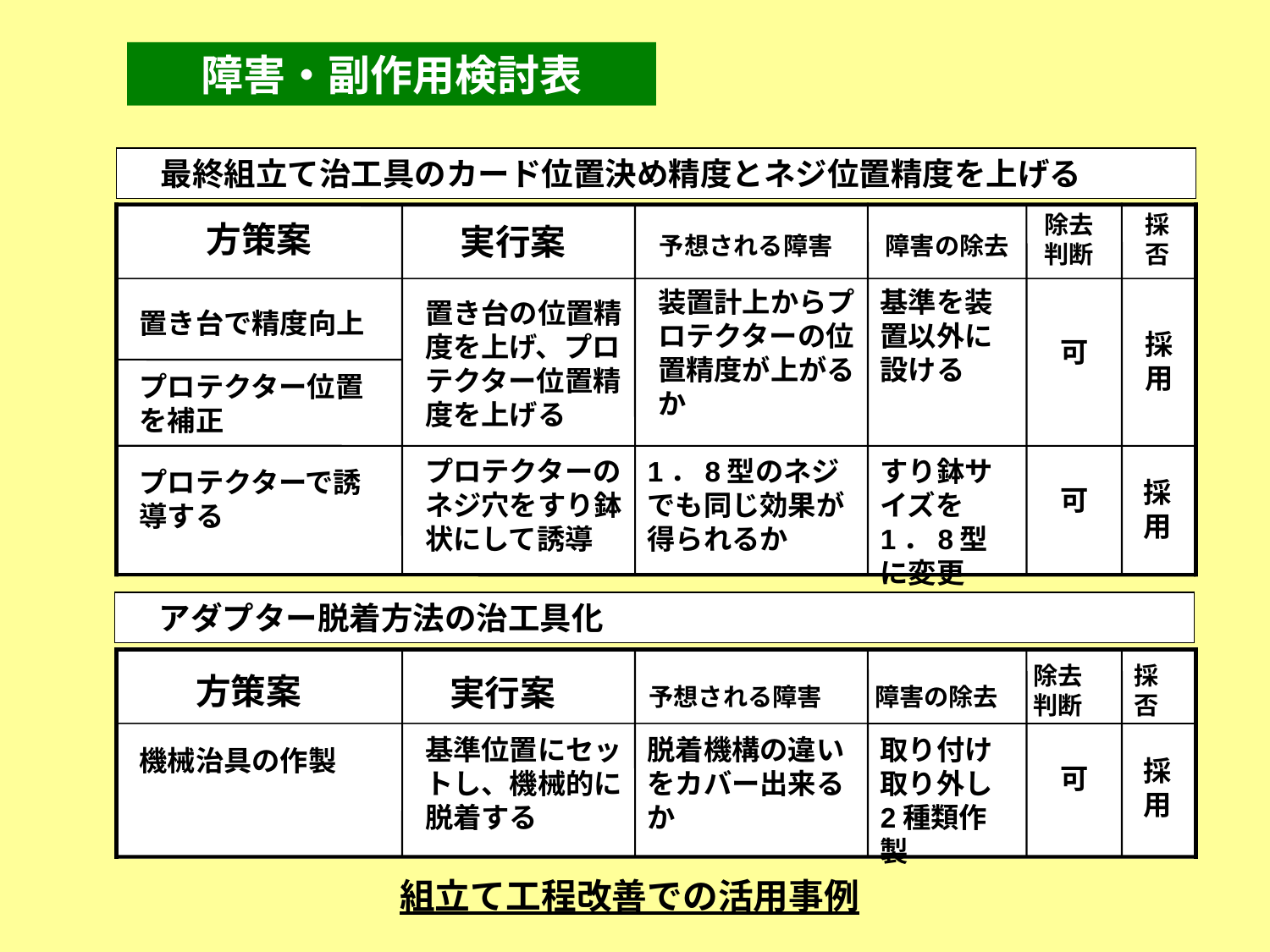

障害・副作用検討表
　最終組立て治工具のカード位置決め精度とネジ位置精度を上げる

除去判断

採否

方策案
実行案
予想される障害
障害の除去

装置計上からプロテクターの位置精度が上がるか
基準を装置以外に設ける
置き台の位置精度を上げ、プロテクター位置精度を上げる

可
置き台で精度向上
採用

プロテクター位置を補正

可

プロテクターのネジ穴をすり鉢状にして誘導
1．8型のネジでも同じ効果が得られるか
すり鉢サイズを1．8型に変更
プロテクターで誘導する
採用

　アダプター脱着方法の治工具化

除去判断
採否
方策案
実行案
予想される障害
障害の除去

可

基準位置にセットし、機械的に脱着する
脱着機構の違いをカバー出来るか
取り付け取り外し2種類作製
機械治具の作製

採用

組立て工程改善での活用事例